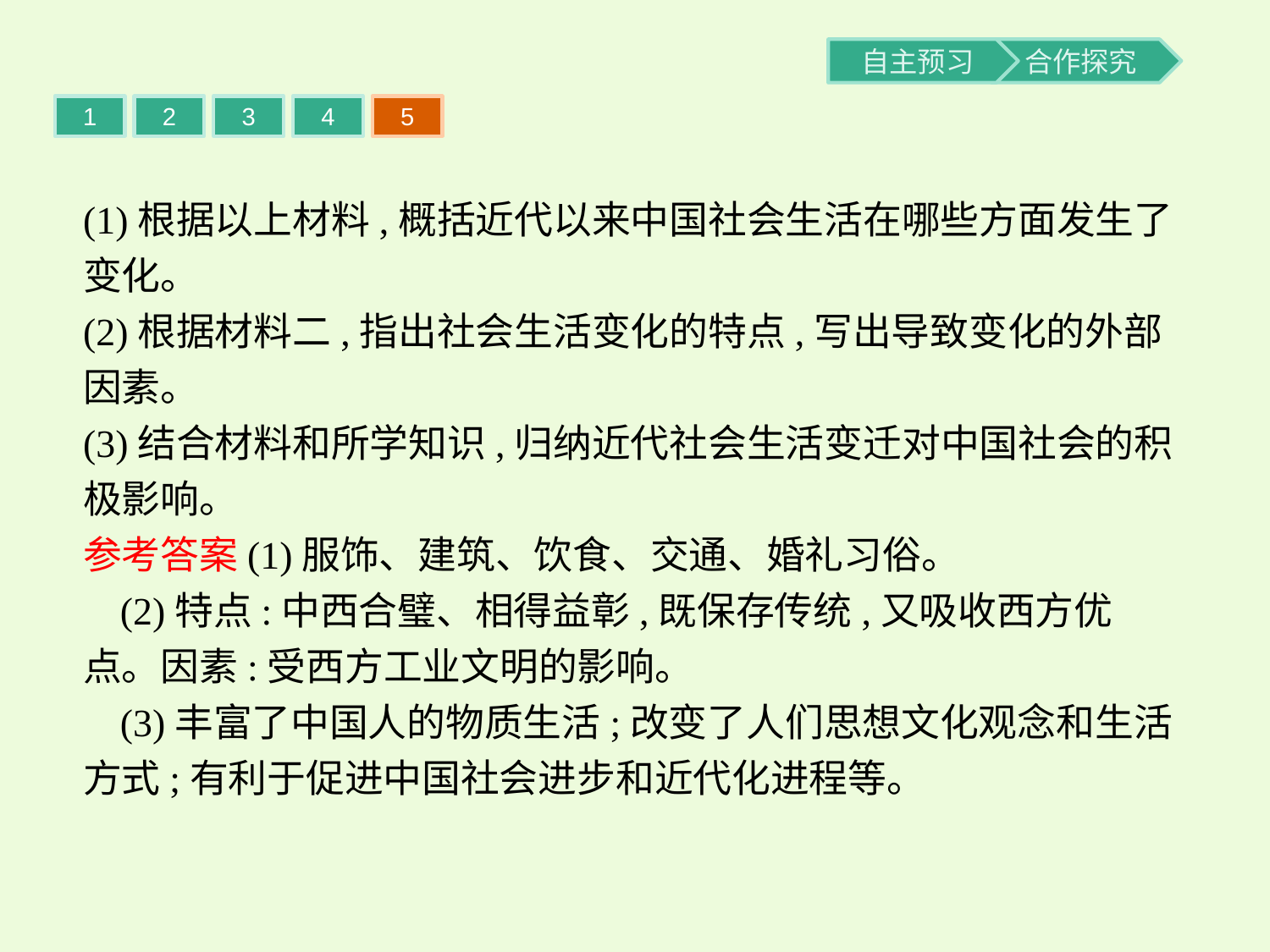

1
2
3
4
5
(1)根据以上材料,概括近代以来中国社会生活在哪些方面发生了变化。
(2)根据材料二,指出社会生活变化的特点,写出导致变化的外部因素。
(3)结合材料和所学知识,归纳近代社会生活变迁对中国社会的积极影响。
参考答案(1)服饰、建筑、饮食、交通、婚礼习俗。
(2)特点:中西合璧、相得益彰,既保存传统,又吸收西方优点。因素:受西方工业文明的影响。
(3)丰富了中国人的物质生活;改变了人们思想文化观念和生活方式;有利于促进中国社会进步和近代化进程等。